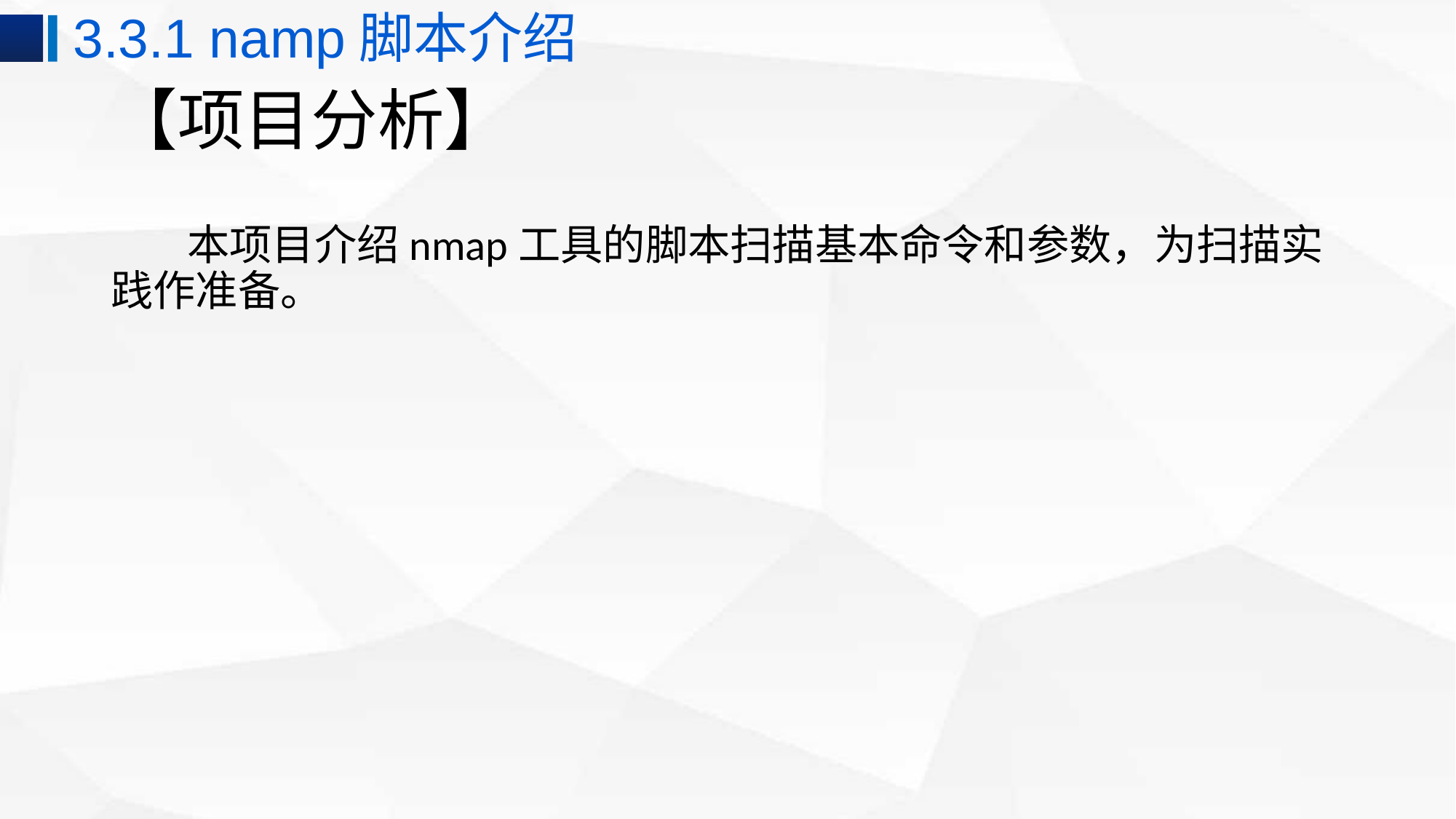

3.3.1 namp脚本介绍

# 【项目分析】
       本项目介绍nmap工具的脚本扫描基本命令和参数，为扫描实践作准备。